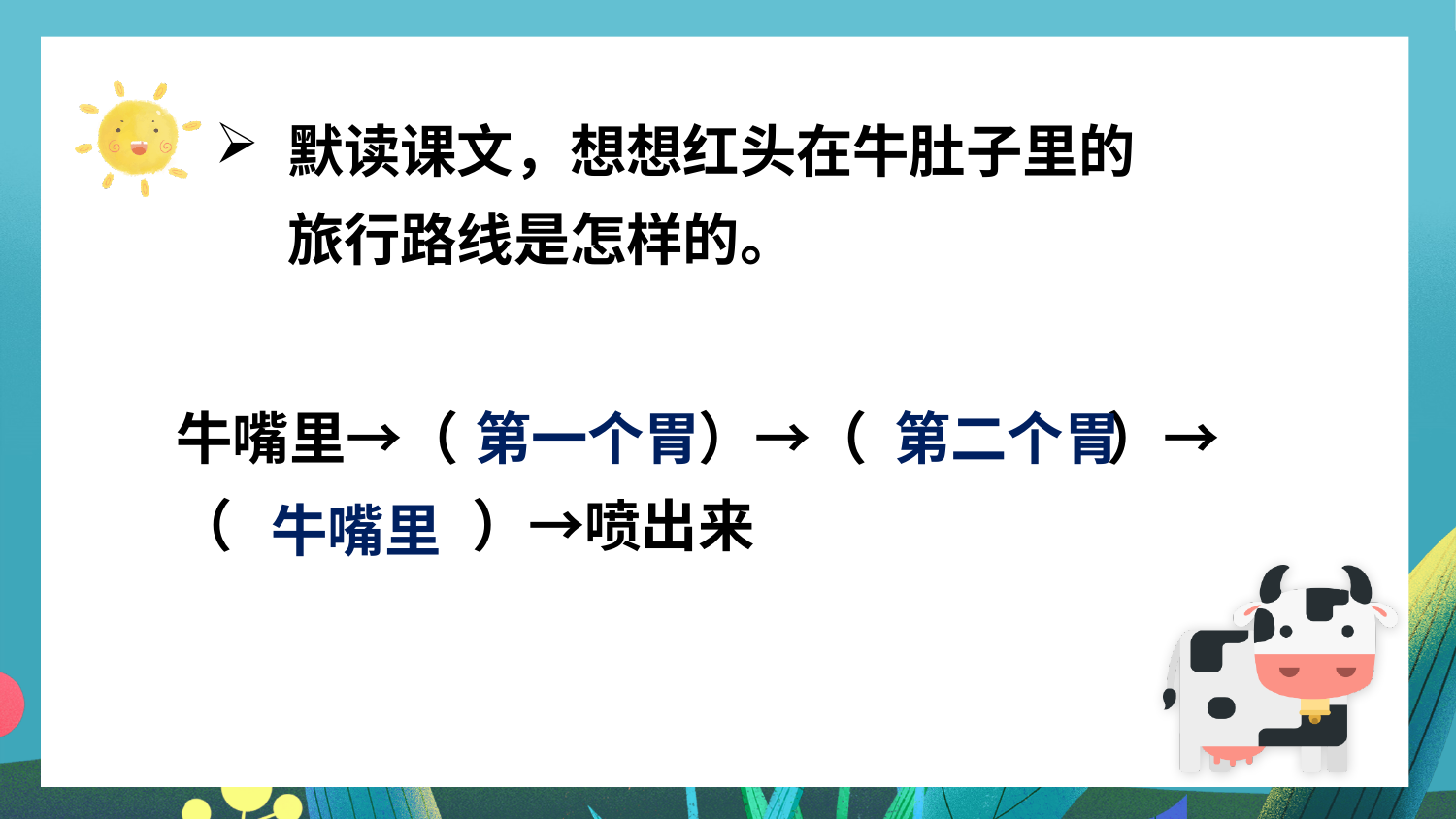

默读课文，想想红头在牛肚子里的旅行路线是怎样的。
牛嘴里→（　　 　　）→（　　 　　）→（　　 　　）→喷出来
第一个胃
第二个胃
牛嘴里